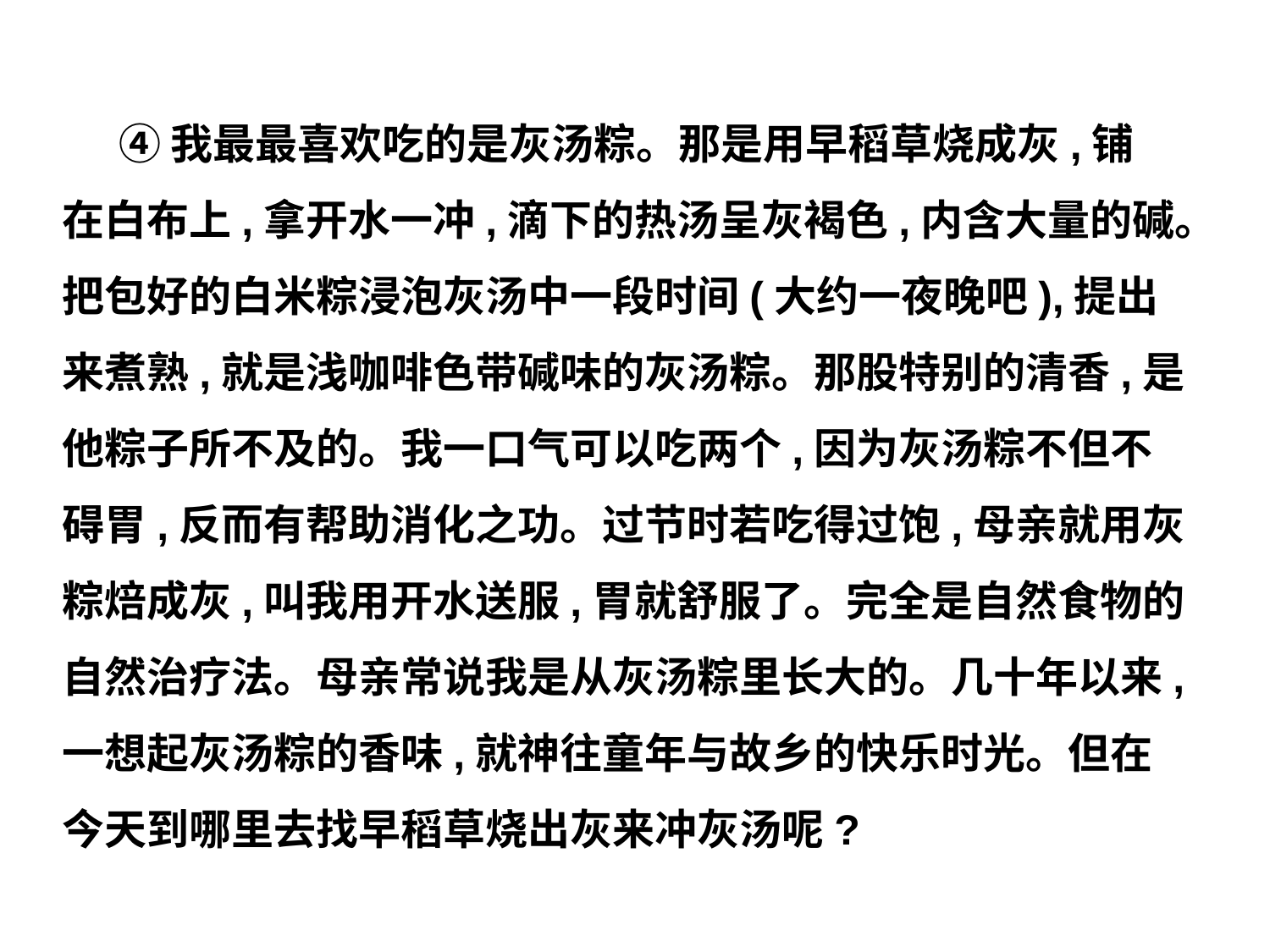

④我最最喜欢吃的是灰汤粽。那是用早稻草烧成灰,铺
在白布上,拿开水一冲,滴下的热汤呈灰褐色,内含大量的碱。
把包好的白米粽浸泡灰汤中一段时间(大约一夜晚吧),提出
来煮熟,就是浅咖啡色带碱味的灰汤粽。那股特别的清香,是
他粽子所不及的。我一口气可以吃两个,因为灰汤粽不但不
碍胃,反而有帮助消化之功。过节时若吃得过饱,母亲就用灰
粽焙成灰,叫我用开水送服,胃就舒服了。完全是自然食物的
自然治疗法。母亲常说我是从灰汤粽里长大的。几十年以来,
一想起灰汤粽的香味,就神往童年与故乡的快乐时光。但在
今天到哪里去找早稻草烧出灰来冲灰汤呢?